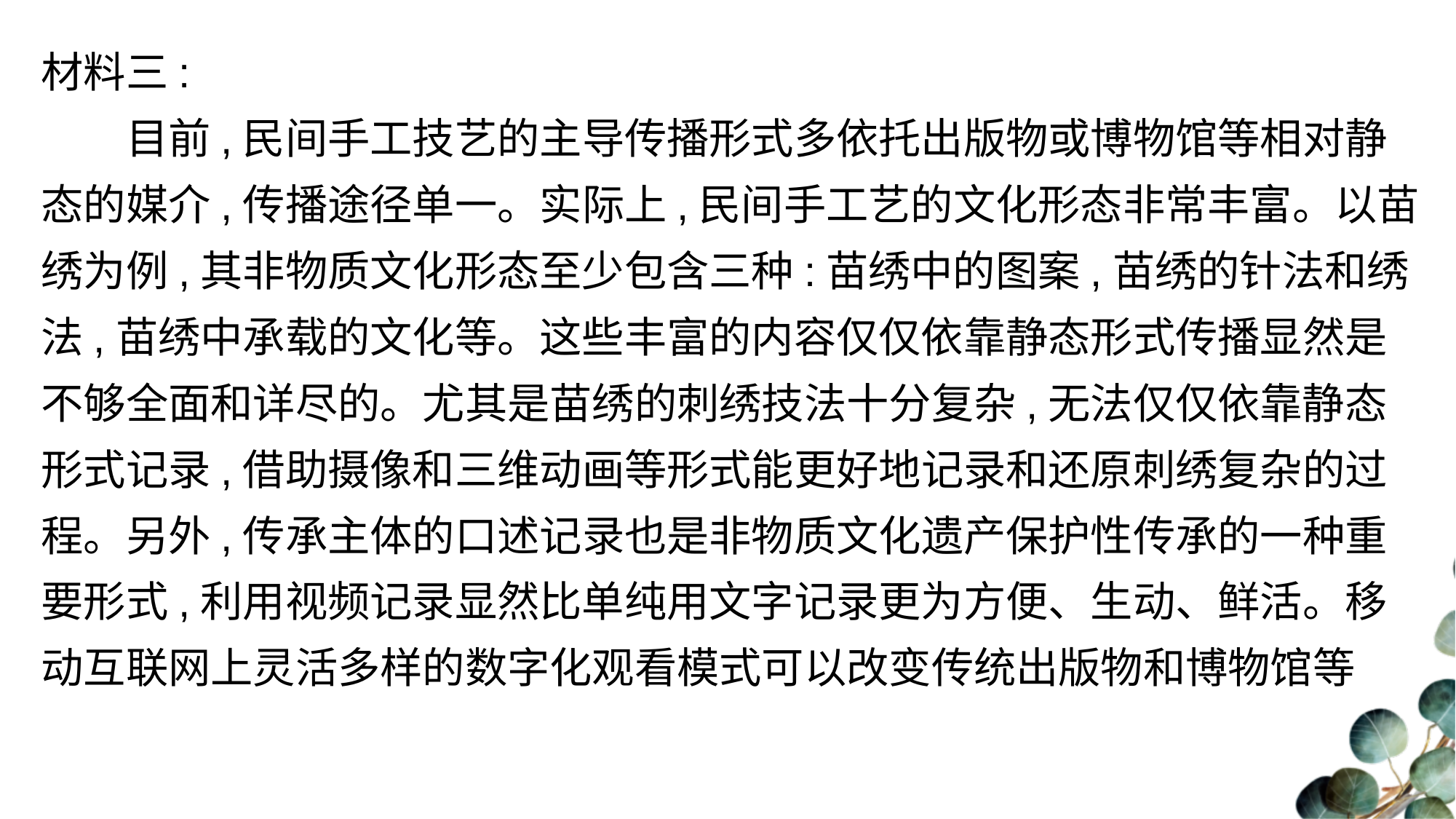

材料三:
　　目前,民间手工技艺的主导传播形式多依托出版物或博物馆等相对静态的媒介,传播途径单一。实际上,民间手工艺的文化形态非常丰富。以苗绣为例,其非物质文化形态至少包含三种:苗绣中的图案,苗绣的针法和绣法,苗绣中承载的文化等。这些丰富的内容仅仅依靠静态形式传播显然是不够全面和详尽的。尤其是苗绣的刺绣技法十分复杂,无法仅仅依靠静态形式记录,借助摄像和三维动画等形式能更好地记录和还原刺绣复杂的过程。另外,传承主体的口述记录也是非物质文化遗产保护性传承的一种重要形式,利用视频记录显然比单纯用文字记录更为方便、生动、鲜活。移动互联网上灵活多样的数字化观看模式可以改变传统出版物和博物馆等